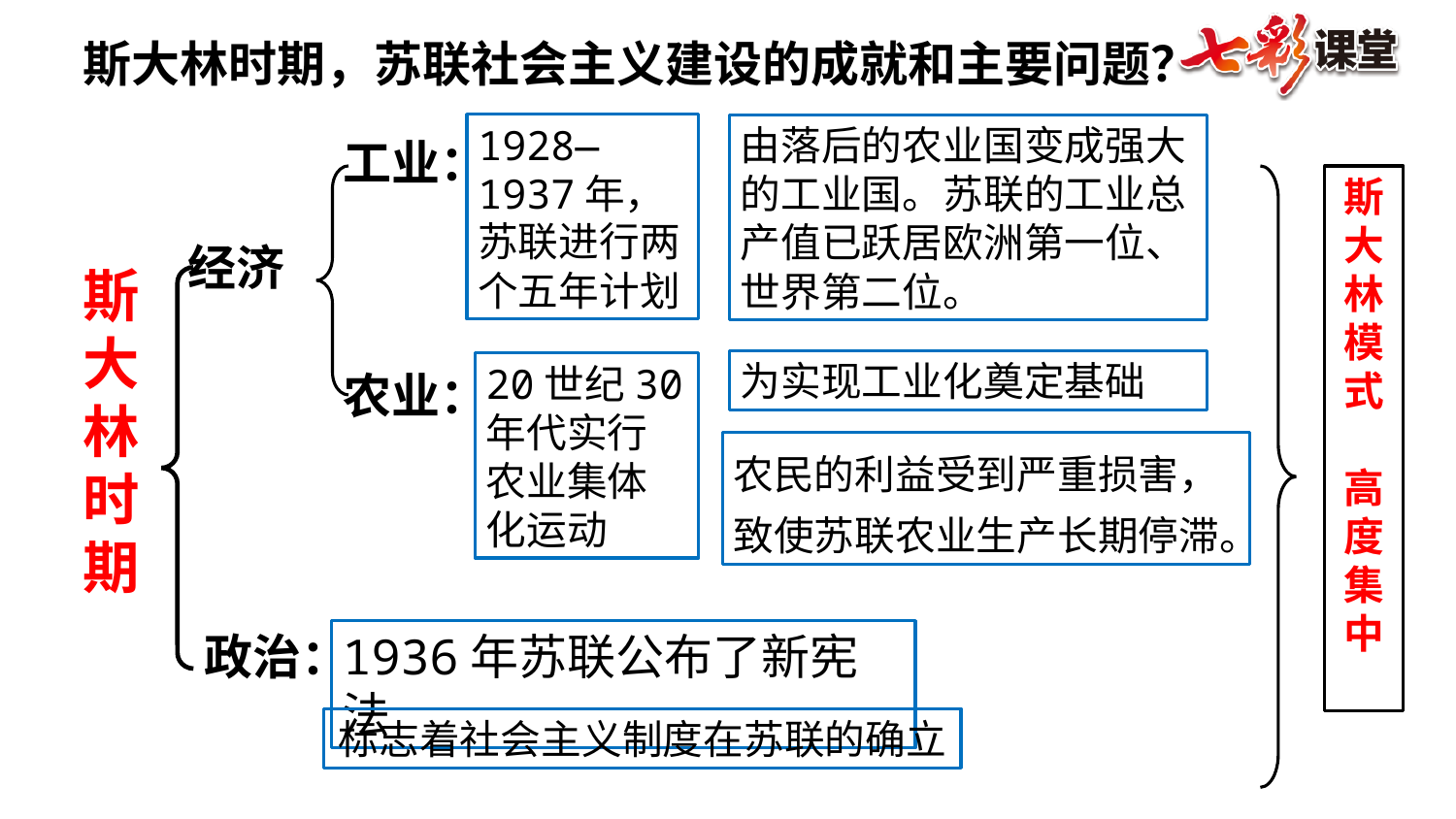

斯大林时期，苏联社会主义建设的成就和主要问题？
1928—1937年，苏联进行两个五年计划
由落后的农业国变成强大的工业国。苏联的工业总产值已跃居欧洲第一位、世界第二位。
工业：

农业：

斯大林模式

高度集中

经济
斯大林时期

为实现工业化奠定基础
20世纪30年代实行农业集体化运动
农民的利益受到严重损害，致使苏联农业生产长期停滞。
政治：
1936年苏联公布了新宪法
标志着社会主义制度在苏联的确立